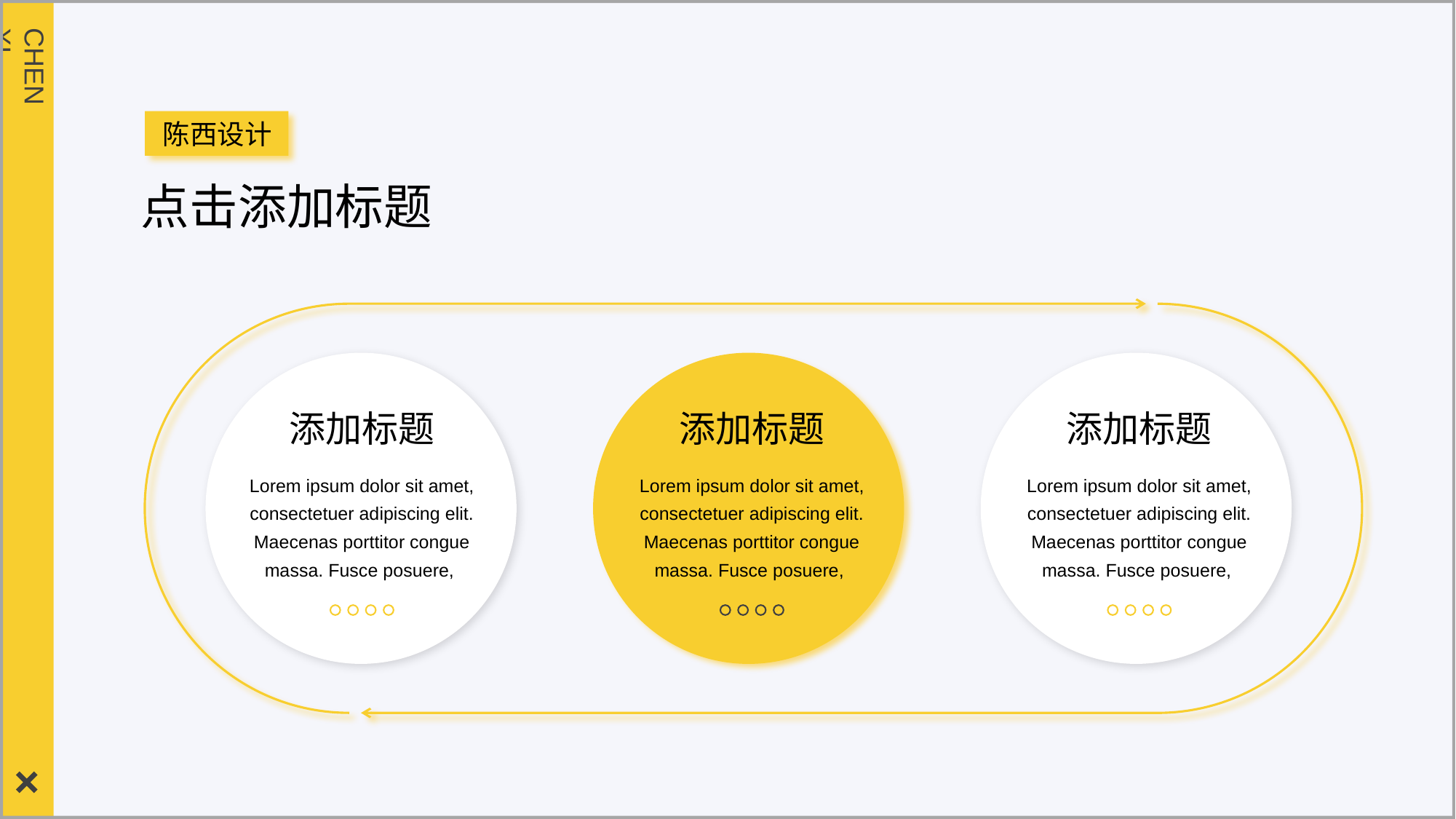

CHENXI

陈西设计
点击添加标题

添加标题
添加标题
添加标题
Lorem ipsum dolor sit amet, consectetuer adipiscing elit. Maecenas porttitor congue massa. Fusce posuere,
Lorem ipsum dolor sit amet, consectetuer adipiscing elit. Maecenas porttitor congue massa. Fusce posuere,
Lorem ipsum dolor sit amet, consectetuer adipiscing elit. Maecenas porttitor congue massa. Fusce posuere,